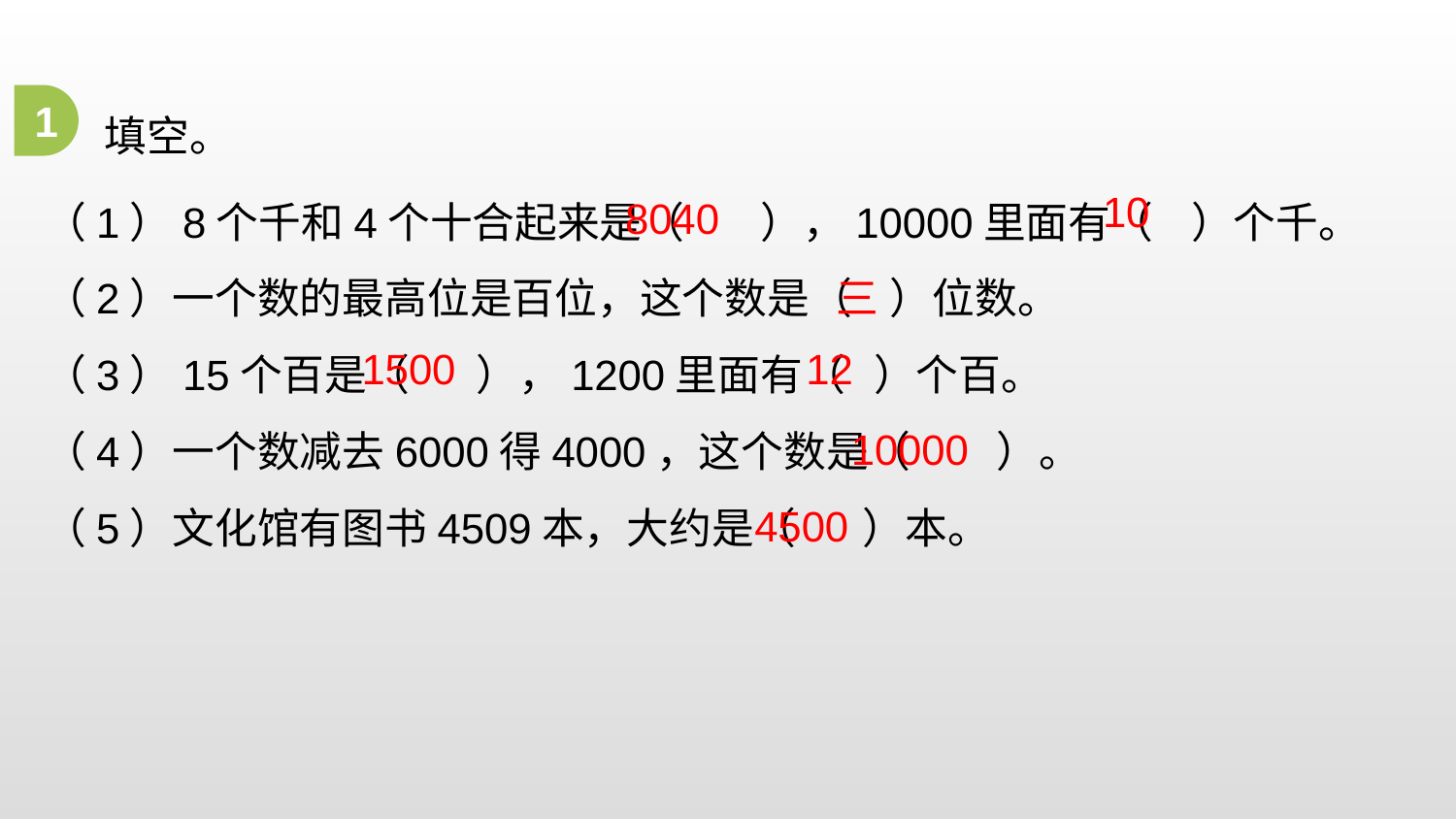

填空。
1
（1）8个千和4个十合起来是（        ），10000里面有（    ）个千。
（2）一个数的最高位是百位，这个数是（    ）位数。
（3）15个百是（       ），1200里面有（   ）个百。
（4）一个数减去6000得4000，这个数是（         ）。
（5）文化馆有图书4509本，大约是（       ）本。
10
8040
三
1500
12
10000
4500